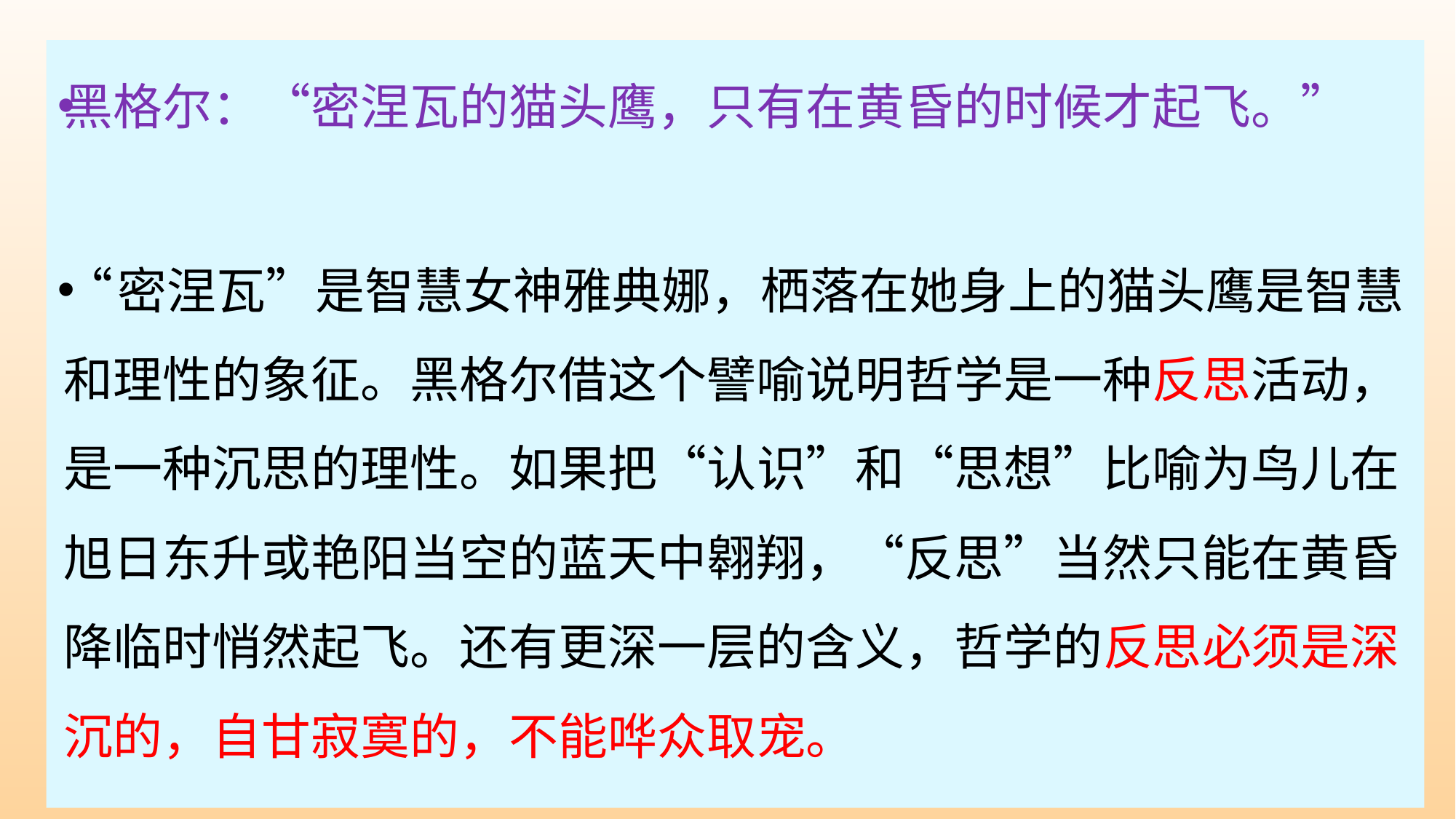

黑格尔：“密涅瓦的猫头鹰，只有在黄昏的时候才起飞。”

“密涅瓦”是智慧女神雅典娜，栖落在她身上的猫头鹰是智慧和理性的象征。黑格尔借这个譬喻说明哲学是一种反思活动，是一种沉思的理性。如果把“认识”和“思想”比喻为鸟儿在旭日东升或艳阳当空的蓝天中翱翔，“反思”当然只能在黄昏降临时悄然起飞。还有更深一层的含义，哲学的反思必须是深沉的，自甘寂寞的，不能哗众取宠。